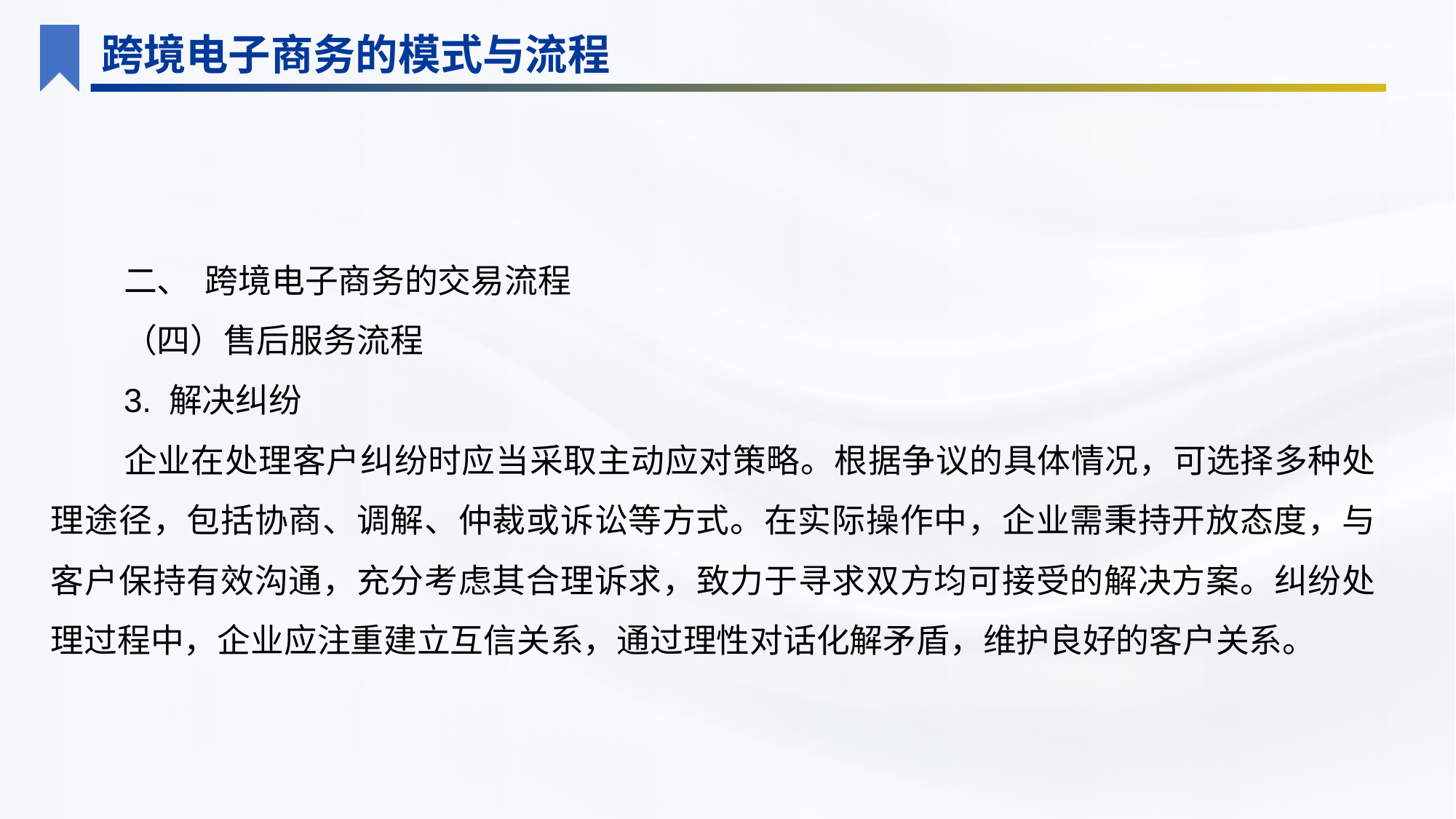

跨境电子商务的模式与流程
二、  跨境电子商务的交易流程
（四）售后服务流程
3. 解决纠纷
企业在处理客户纠纷时应当采取主动应对策略。根据争议的具体情况，可选择多种处理途径，包括协商、调解、仲裁或诉讼等方式。在实际操作中，企业需秉持开放态度，与客户保持有效沟通，充分考虑其合理诉求，致力于寻求双方均可接受的解决方案。纠纷处理过程中，企业应注重建立互信关系，通过理性对话化解矛盾，维护良好的客户关系。